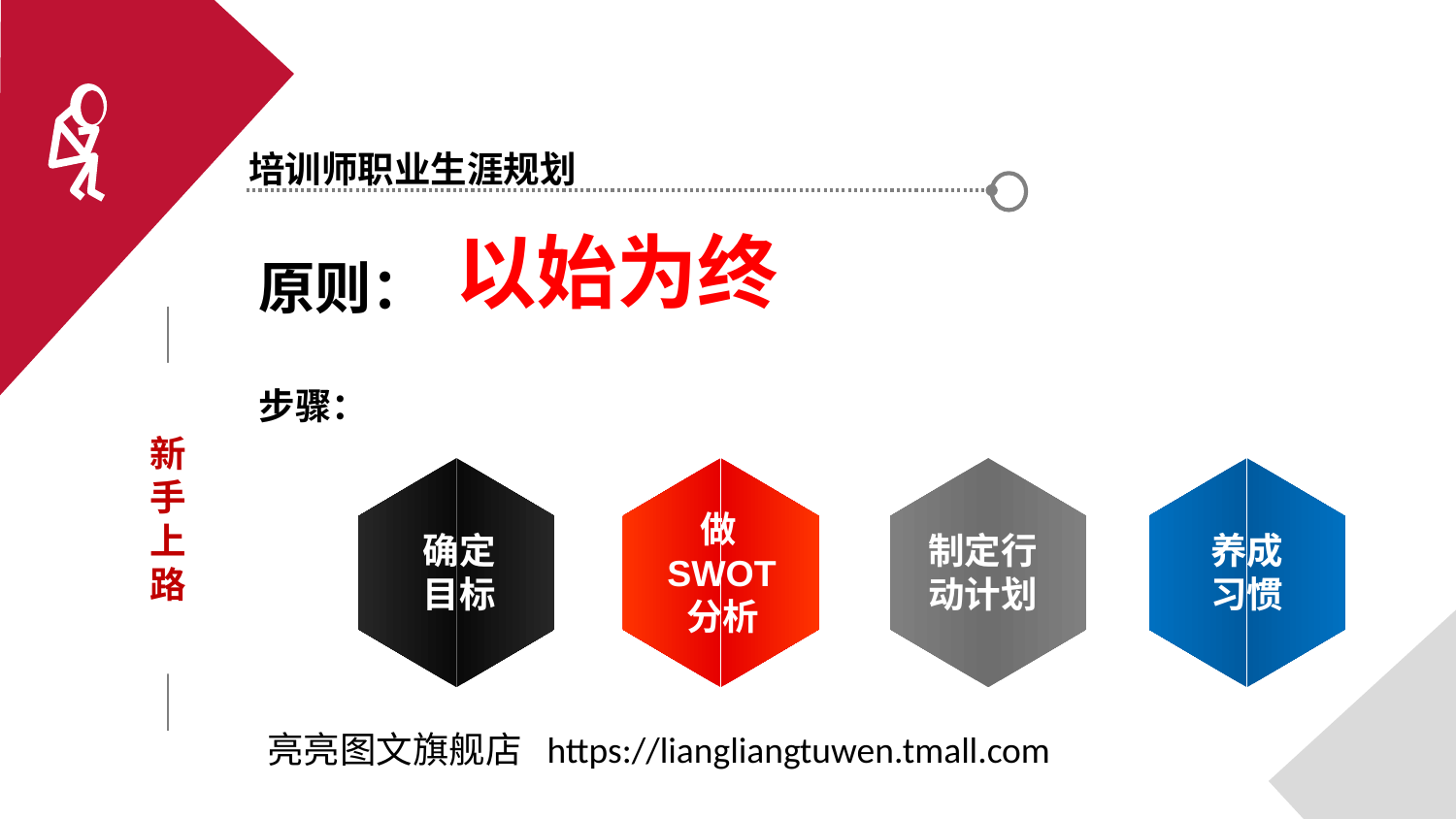

培训师职业生涯规划

原则：
以始为终
新手上路
步骤：

做SWOT分析
确定
目标
养成
习惯
制定行动计划

亮亮图文旗舰店  https://liangliangtuwen.tmall.com
4